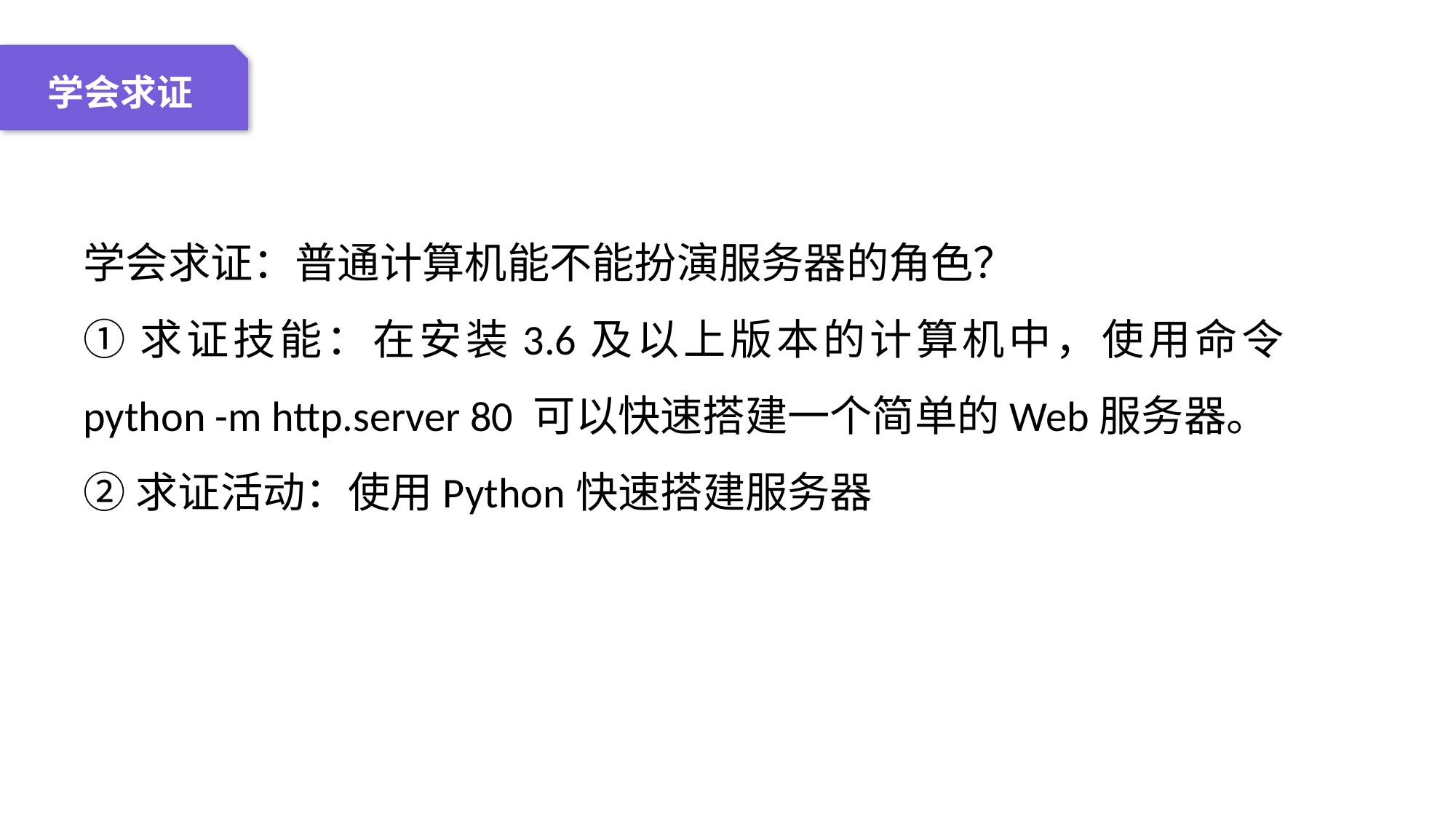

04 名词解释
01 准备过程
02 整体结构
03 重点说明
学会求证
学会求证：普通计算机能不能扮演服务器的角色？
①求证技能：在安装3.6及以上版本的计算机中，使用命令 python -m http.server 80 可以快速搭建一个简单的Web服务器。
②求证活动：使用Python快速搭建服务器